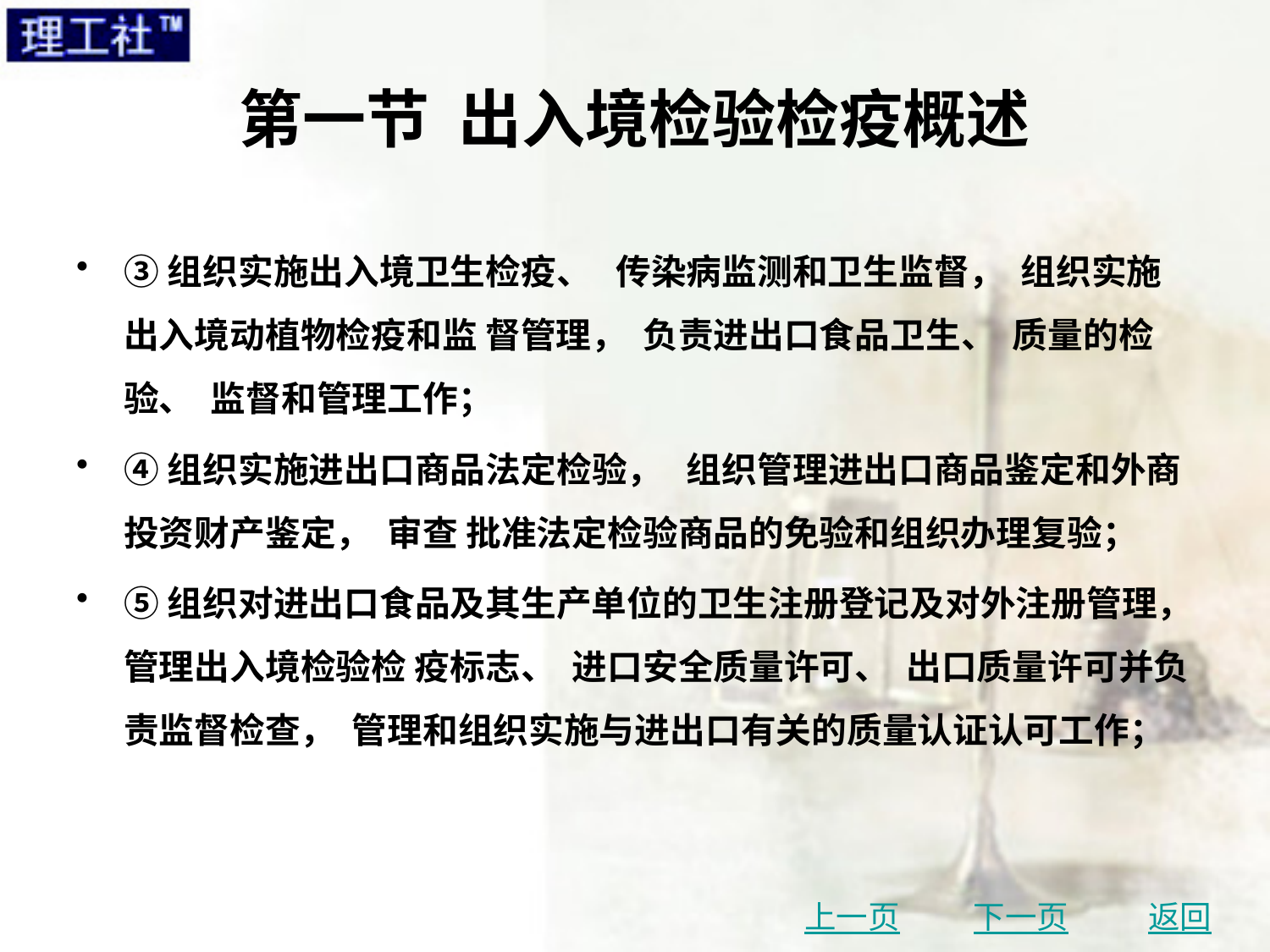

# 第一节  出入境检验检疫概述
③组织实施出入境卫生检疫、   传染病监测和卫生监督，  组织实施出入境动植物检疫和监 督管理，  负责进出口食品卫生、  质量的检验、  监督和管理工作；
④组织实施进出口商品法定检验，   组织管理进出口商品鉴定和外商投资财产鉴定，  审查 批准法定检验商品的免验和组织办理复验；
⑤组织对进出口食品及其生产单位的卫生注册登记及对外注册管理， 管理出入境检验检 疫标志、  进口安全质量许可、  出口质量许可并负责监督检查，  管理和组织实施与进出口有关的质量认证认可工作；

上一页
下一页
返回